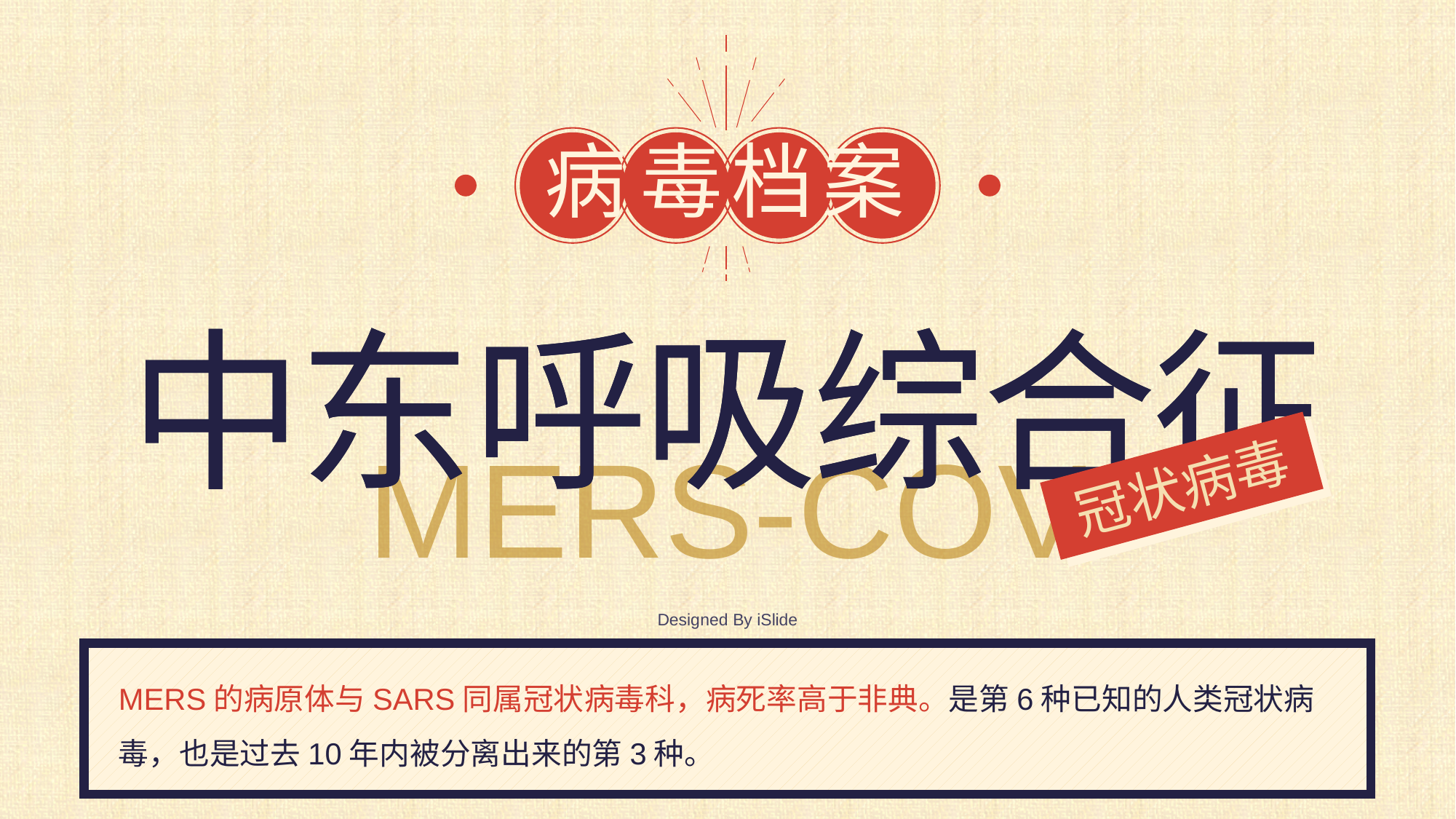

病  毒 档 案

中东 呼吸综合征
中东 呼吸综合征
ME RS-COV
冠 状病毒

Desig ned By iSlide
MERS的病原体与SARS同属冠状 病毒科，病死率高于非典。是第6种已知的人类冠状病毒，也是过去10年内被分离出来的第3种。